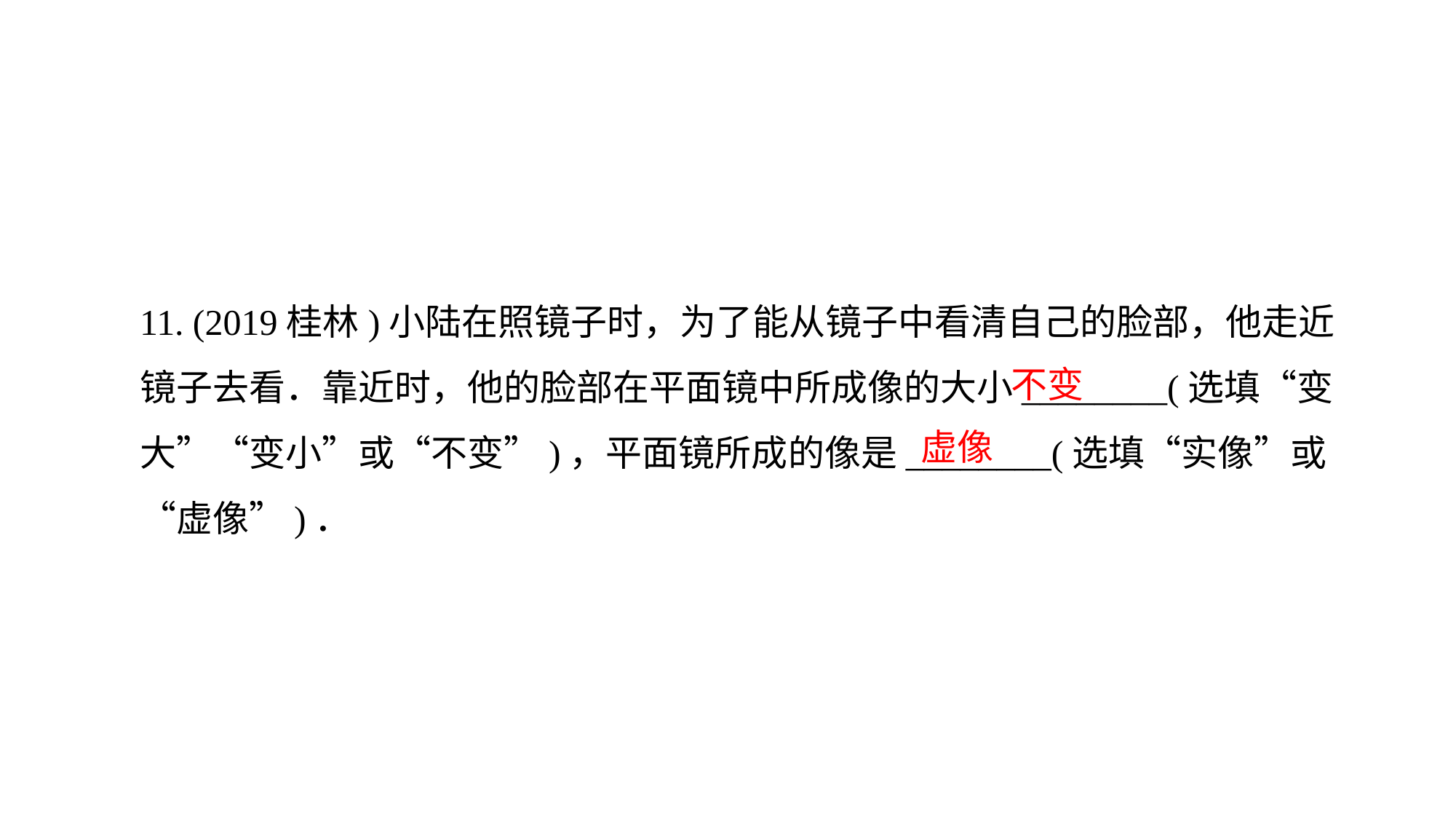

11. (2019桂林)小陆在照镜子时，为了能从镜子中看清自己的脸部，他走近镜子去看．靠近时，他的脸部在平面镜中所成像的大小________(选填“变大”“变小”或“不变”)，平面镜所成的像是________(选填“实像”或“虚像”)．
不变
虚像